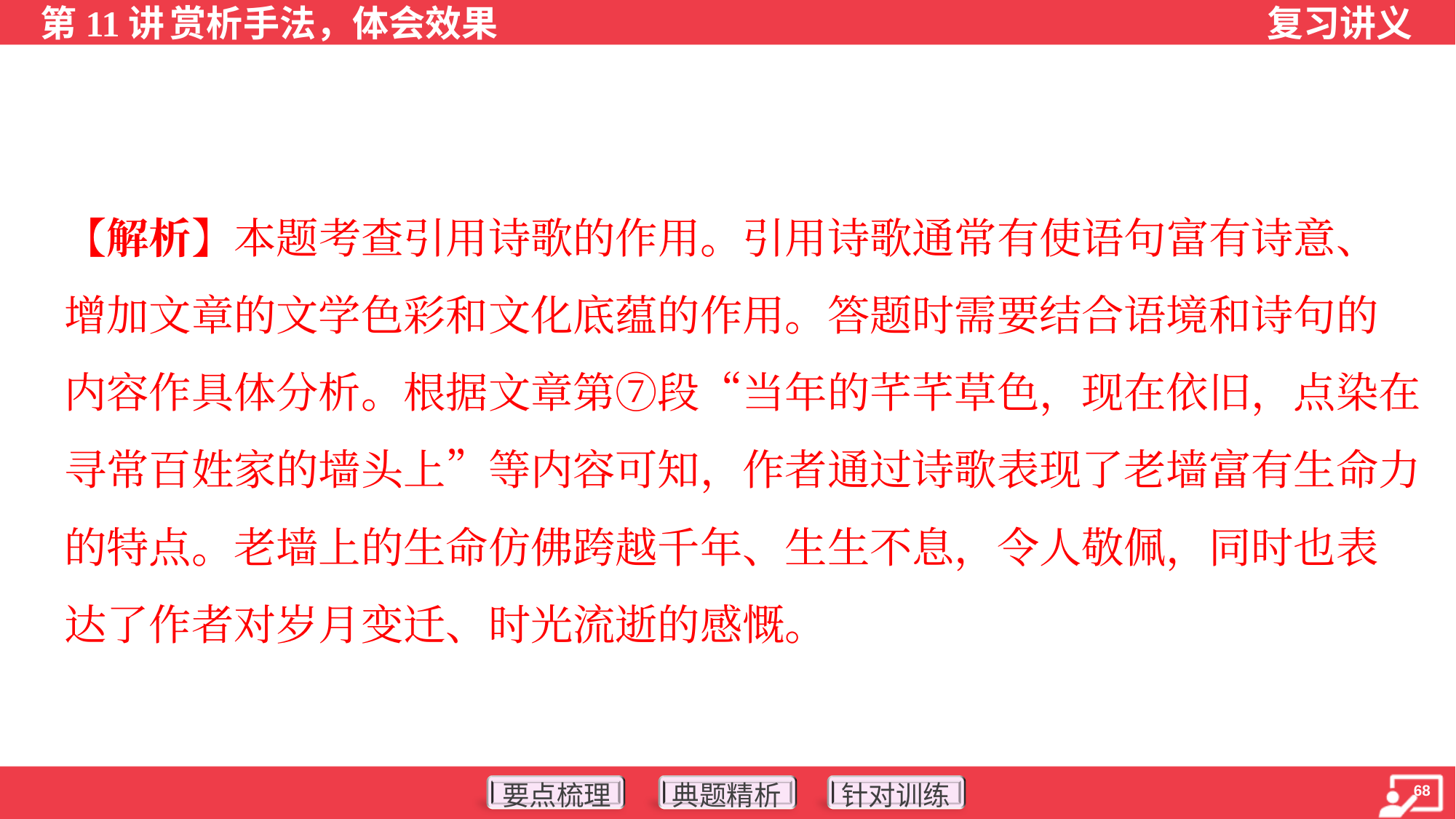

【解析】本题考查引用诗歌的作用。引用诗歌通常有使语句富有诗意、
增加文章的文学色彩和文化底蕴的作用。答题时需要结合语境和诗句的
内容作具体分析。根据文章第⑦段“当年的芊芊草色，现在依旧，点染在
寻常百姓家的墙头上”等内容可知，作者通过诗歌表现了老墙富有生命力
的特点。老墙上的生命仿佛跨越千年、生生不息，令人敬佩，同时也表
达了作者对岁月变迁、时光流逝的感慨。